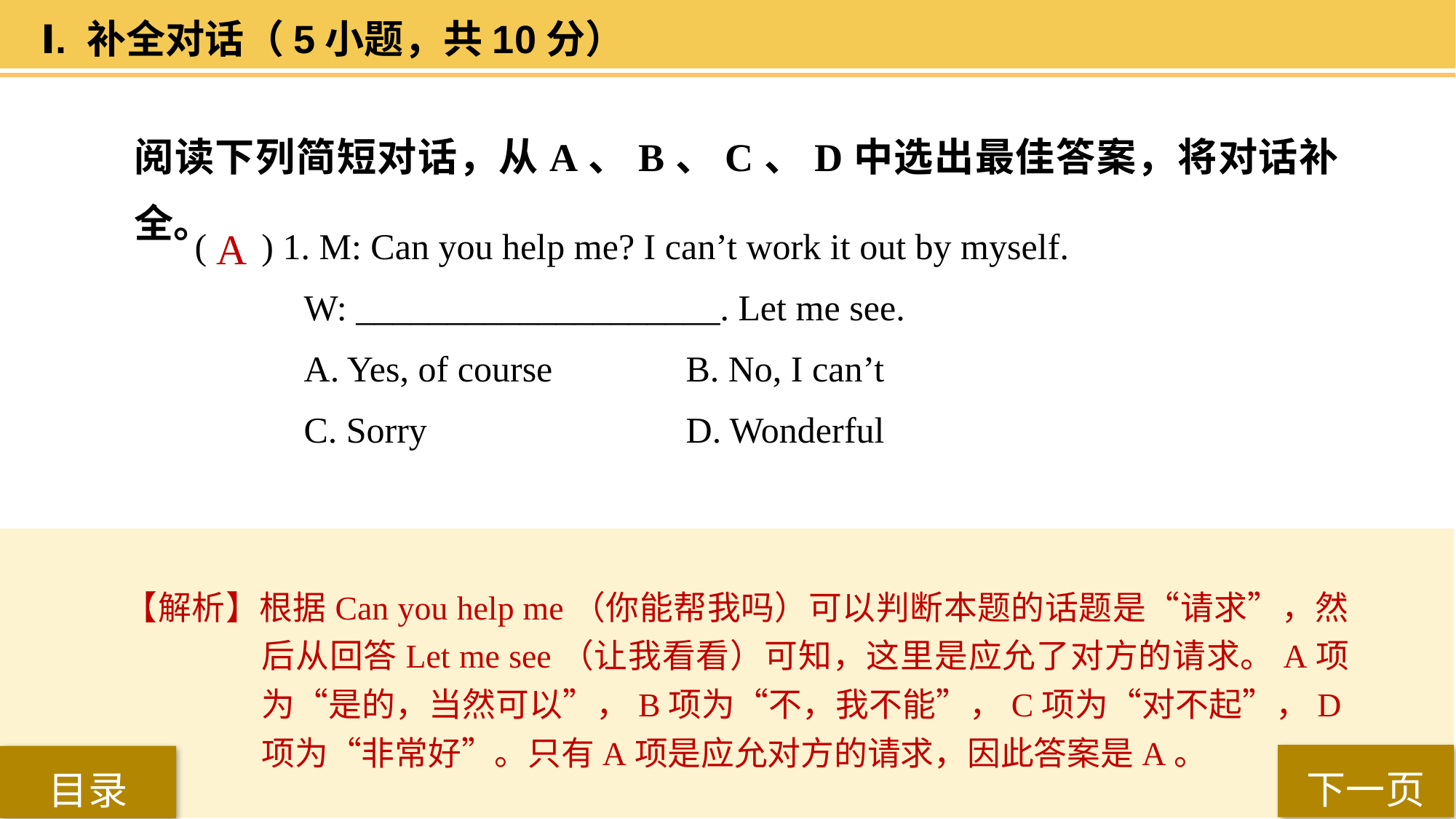

Ⅰ. 补全对话（5小题，共10分）
阅读下列简短对话，从A、B、C、D中选出最佳答案，将对话补全。
(      ) 1. M: Can you help me? I can’t work it out by myself.
W: ____________________. Let me see.
A. Yes, of course 		B. No, I can’t
C. Sorry 			D. Wonderful
 A
【解析】根据Can you help me（你能帮我吗）可以判断本题的话题是“请求”，然后从回答Let me see（让我看看）可知，这里是应允了对方的请求。A项为“是的，当然可以”，B项为“不，我不能”，C项为“对不起”，D项为“非常好”。只有A项是应允对方的请求，因此答案是A。